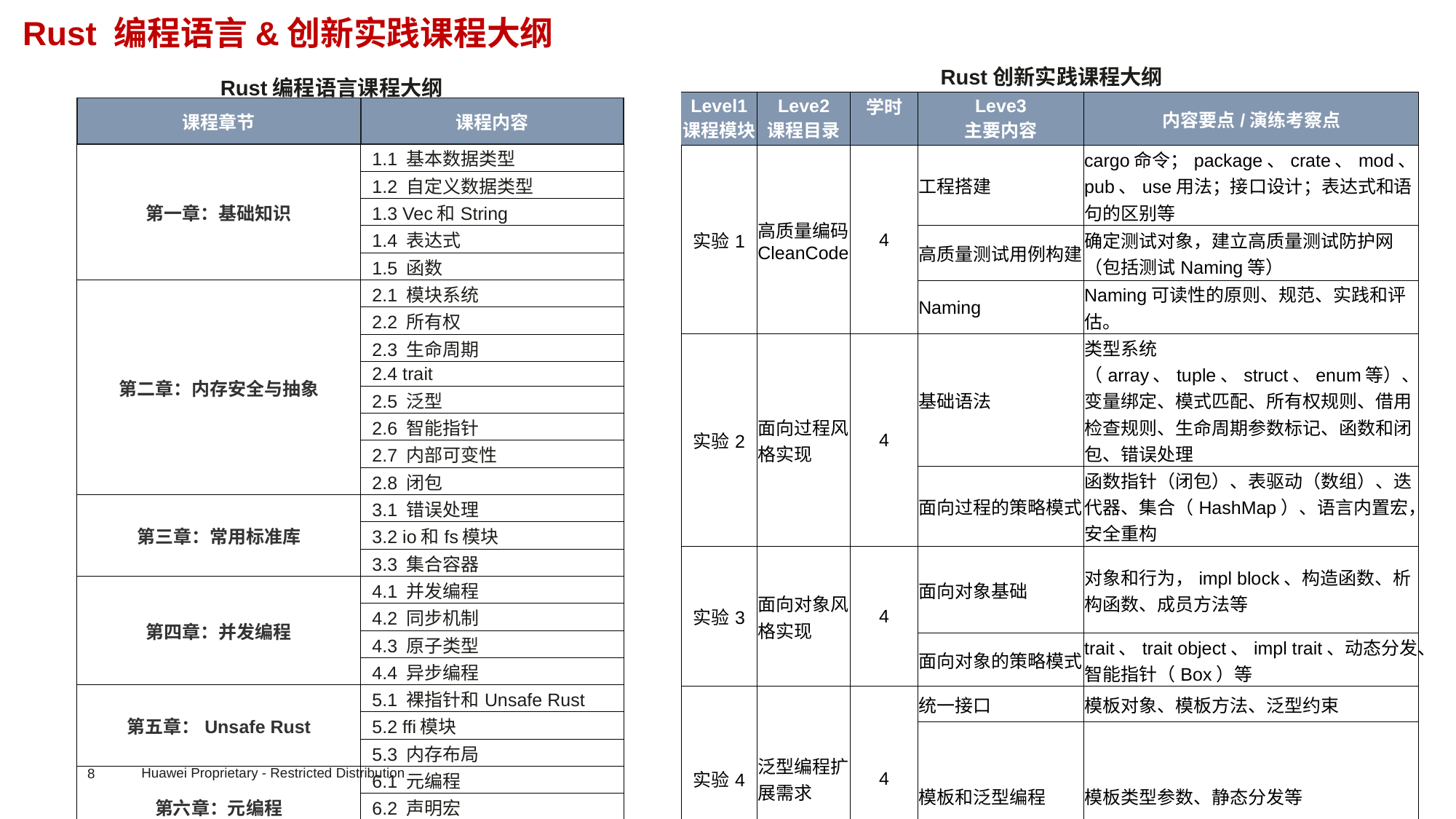

Rust 编程语言&创新实践课程大纲
Rust创新实践课程大纲
Rust编程语言课程大纲
| Level1 课程模块 | Leve2 课程目录 | 学时 | Leve3 主要内容 | 内容要点/演练考察点 |
| --- | --- | --- | --- | --- |
| 实验1 | 高质量编码CleanCode | 4 | 工程搭建 | cargo命令；package、crate、mod、pub、use用法；接口设计；表达式和语句的区别等 |
|  |  |  | 高质量测试用例构建 | 确定测试对象，建立高质量测试防护网（包括测试Naming等） |
|  |  |  | Naming | Naming可读性的原则、规范、实践和评估。 |
| 实验2 | 面向过程风格实现 | 4 | 基础语法 | 类型系统（array、tuple、struct、enum等）、变量绑定、模式匹配、所有权规则、借用检查规则、生命周期参数标记、函数和闭包、错误处理 |
|  |  |  | 面向过程的策略模式 | 函数指针（闭包）、表驱动（数组）、迭代器、集合（HashMap）、语言内置宏，安全重构 |
| 实验3 | 面向对象风格实现 | 4 | 面向对象基础 | 对象和行为，impl block、构造函数、析构函数、成员方法等 |
|  |  |  | 面向对象的策略模式 | trait、trait object、impl trait、动态分发、智能指针（Box）等 |
| 实验4 | 泛型编程扩展需求 | 4 | 统一接口 | 模板对象、模板方法、泛型约束 |
|  |  |  | 模板和泛型编程 | 模板类型参数、静态分发等 |
| 课程章节 | 课程内容 |
| --- | --- |
| 第一章：基础知识 | 1.1 基本数据类型 |
|  | 1.2 自定义数据类型 |
|  | 1.3 Vec和String |
|  | 1.4 表达式 |
|  | 1.5 函数 |
| 第二章：内存安全与抽象 | 2.1 模块系统 |
|  | 2.2 所有权 |
|  | 2.3 生命周期 |
|  | 2.4 trait |
|  | 2.5 泛型 |
|  | 2.6 智能指针 |
|  | 2.7 内部可变性 |
|  | 2.8 闭包 |
| 第三章：常用标准库 | 3.1 错误处理 |
|  | 3.2 io和fs模块 |
|  | 3.3 集合容器 |
| 第四章：并发编程 | 4.1 并发编程 |
|  | 4.2 同步机制 |
|  | 4.3 原子类型 |
|  | 4.4 异步编程 |
| 第五章：Unsafe Rust | 5.1 裸指针和Unsafe Rust |
|  | 5.2 ffi模块 |
|  | 5.3 内存布局 |
| 第六章：元编程 | 6.1 元编程 |
|  | 6.2 声明宏 |
|  | 6.3 过程宏 |